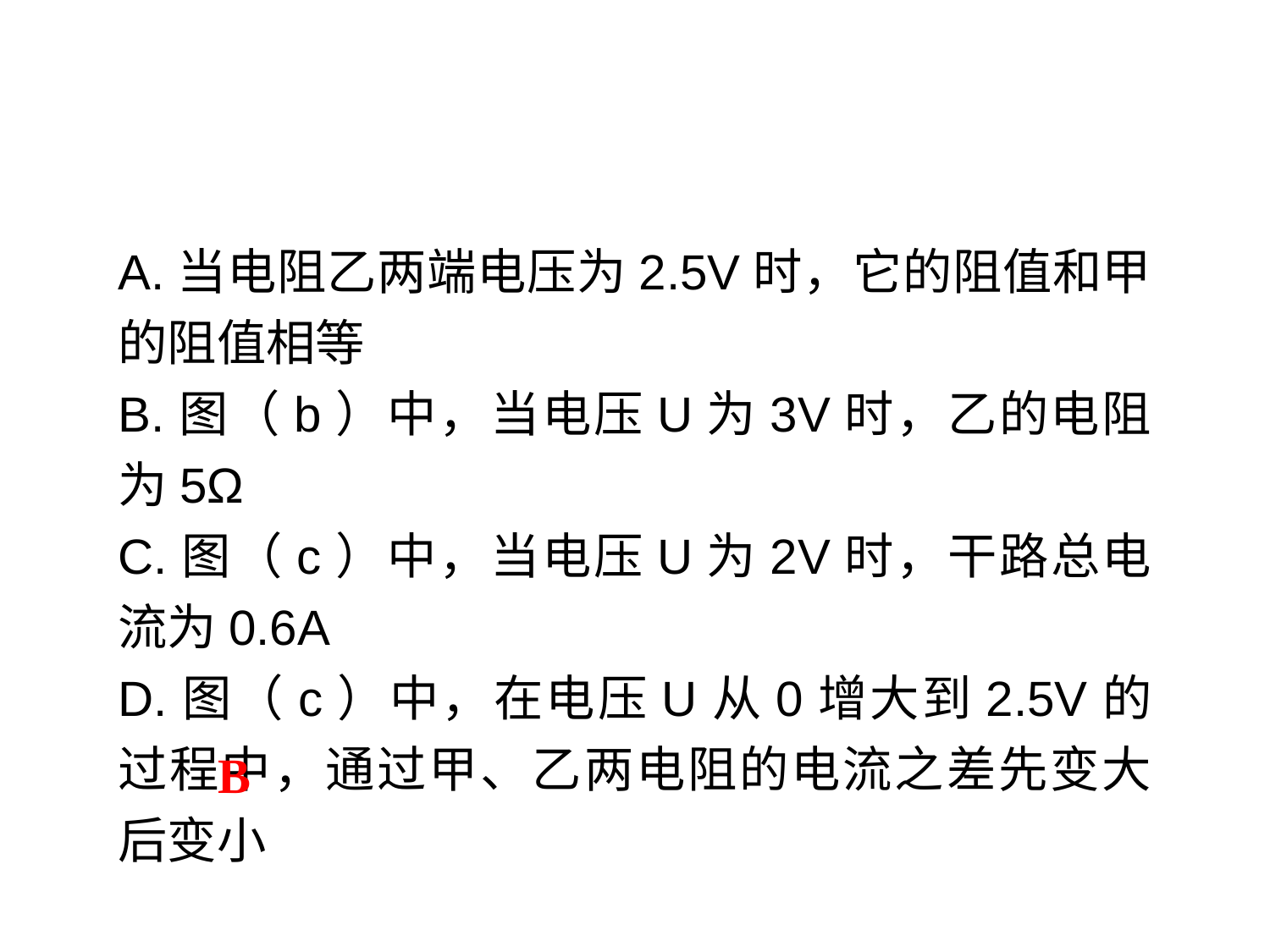

A.当电阻乙两端电压为2.5V时，它的阻值和甲的阻值相等
B.图（b）中，当电压U为3V时，乙的电阻为5Ω
C.图（c）中，当电压U为2V时，干路总电流为0.6A
D.图（c）中，在电压U从0增大到2.5V的过程中，通过甲、乙两电阻的电流之差先变大后变小
B